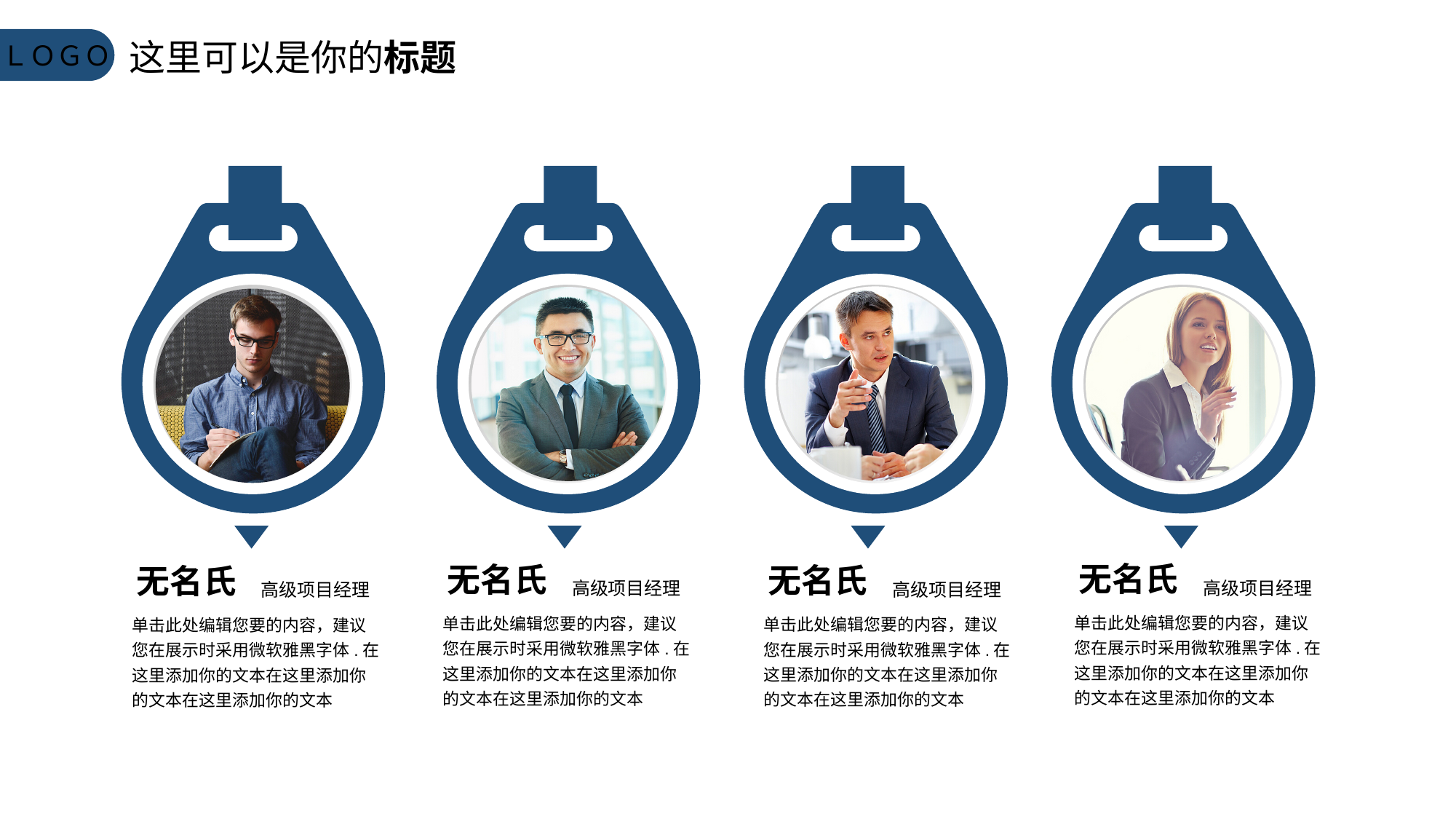

这里可以是你的标题
ＬＯＧＯ

无名氏
高级项目经理

单击此处编辑您要的内容，建议您在展示时采用微软雅黑字体.在这里添加你的文本在这里添加你的文本在这里添加你的文本
无名氏
高级项目经理

单击此处编辑您要的内容，建议您在展示时采用微软雅黑字体.在这里添加你的文本在这里添加你的文本在这里添加你的文本
无名氏
高级项目经理

单击此处编辑您要的内容，建议您在展示时采用微软雅黑字体.在这里添加你的文本在这里添加你的文本在这里添加你的文本
无名氏
高级项目经理

单击此处编辑您要的内容，建议您在展示时采用微软雅黑字体.在这里添加你的文本在这里添加你的文本在这里添加你的文本